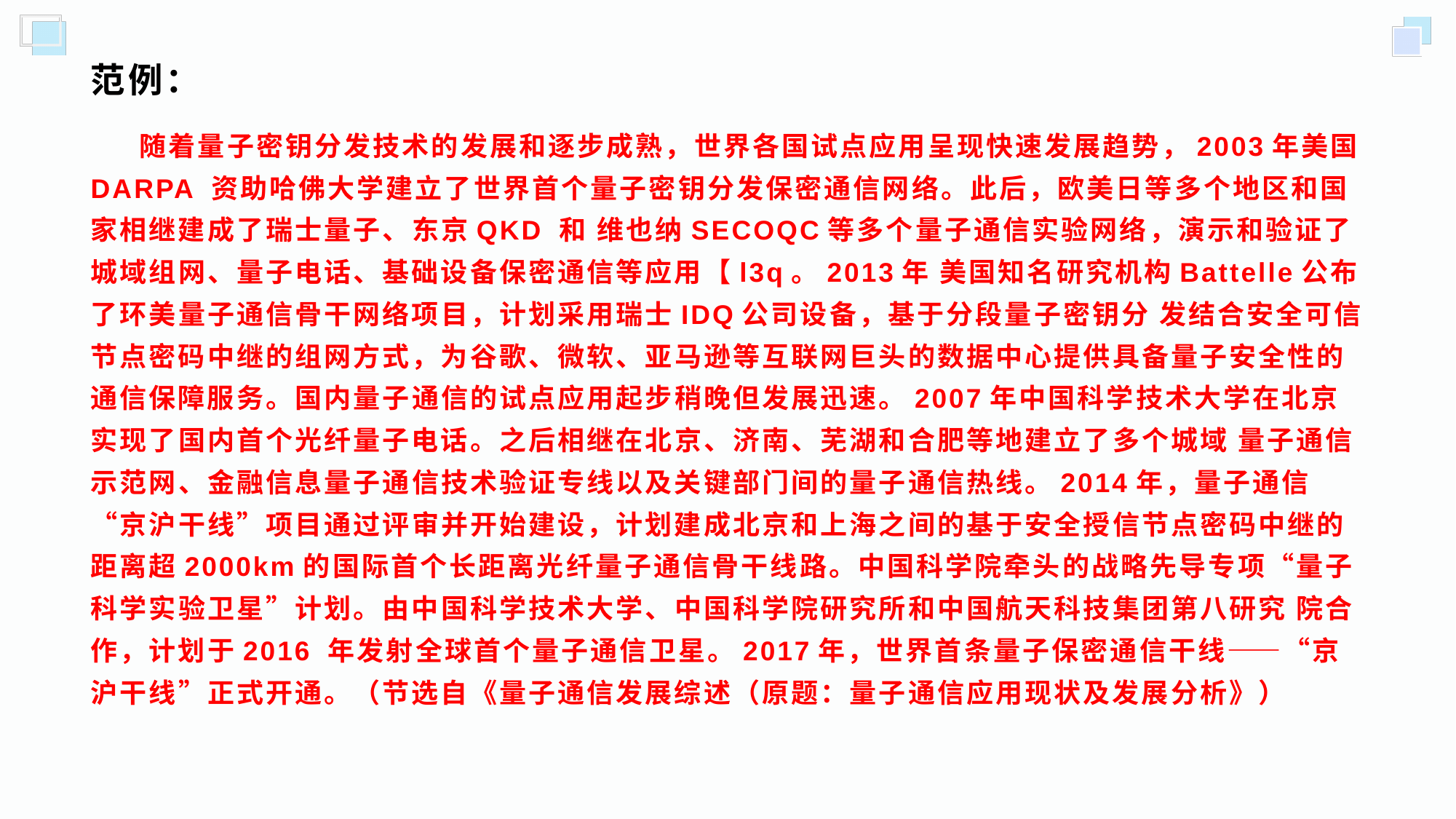

# 范例：
     随着量子密钥分发技术的发展和逐步成熟，世界各国试点应用呈现快速发展趋势，2003年美国DARPA 资助哈佛大学建立了世界首个量子密钥分发保密通信网络。此后，欧美日等多个地区和国家相继建成了瑞士量子、东京QKD 和 维也纳SECOQC等多个量子通信实验网络，演示和验证了 城域组网、量子电话、基础设备保密通信等应用【l3q。2013年 美国知名研究机构Battelle公布了环美量子通信骨干网络项目，计划采用瑞士IDQ公司设备，基于分段量子密钥分 发结合安全可信节点密码中继的组网方式，为谷歌、微软、亚马逊等互联网巨头的数据中心提供具备量子安全性的 通信保障服务。国内量子通信的试点应用起步稍晚但发展迅速。2007年中国科学技术大学在北京实现了国内首个光纤量子电话。之后相继在北京、济南、芜湖和合肥等地建立了多个城域 量子通信示范网、金融信息量子通信技术验证专线以及关键部门间的量子通信热线。2014年，量子通信“京沪干线”项目通过评审并开始建设，计划建成北京和上海之间的基于安全授信节点密码中继的距离超2000km的国际首个长距离光纤量子通信骨干线路。中国科学院牵头的战略先导专项“量子科学实验卫星”计划。由中国科学技术大学、中国科学院研究所和中国航天科技集团第八研究 院合作，计划于2016 年发射全球首个量子通信卫星。2017年，世界首条量子保密通信干线——“京沪干线”正式开通。（节选自《量子通信发展综述（原题：量子通信应用现状及发展分析》）